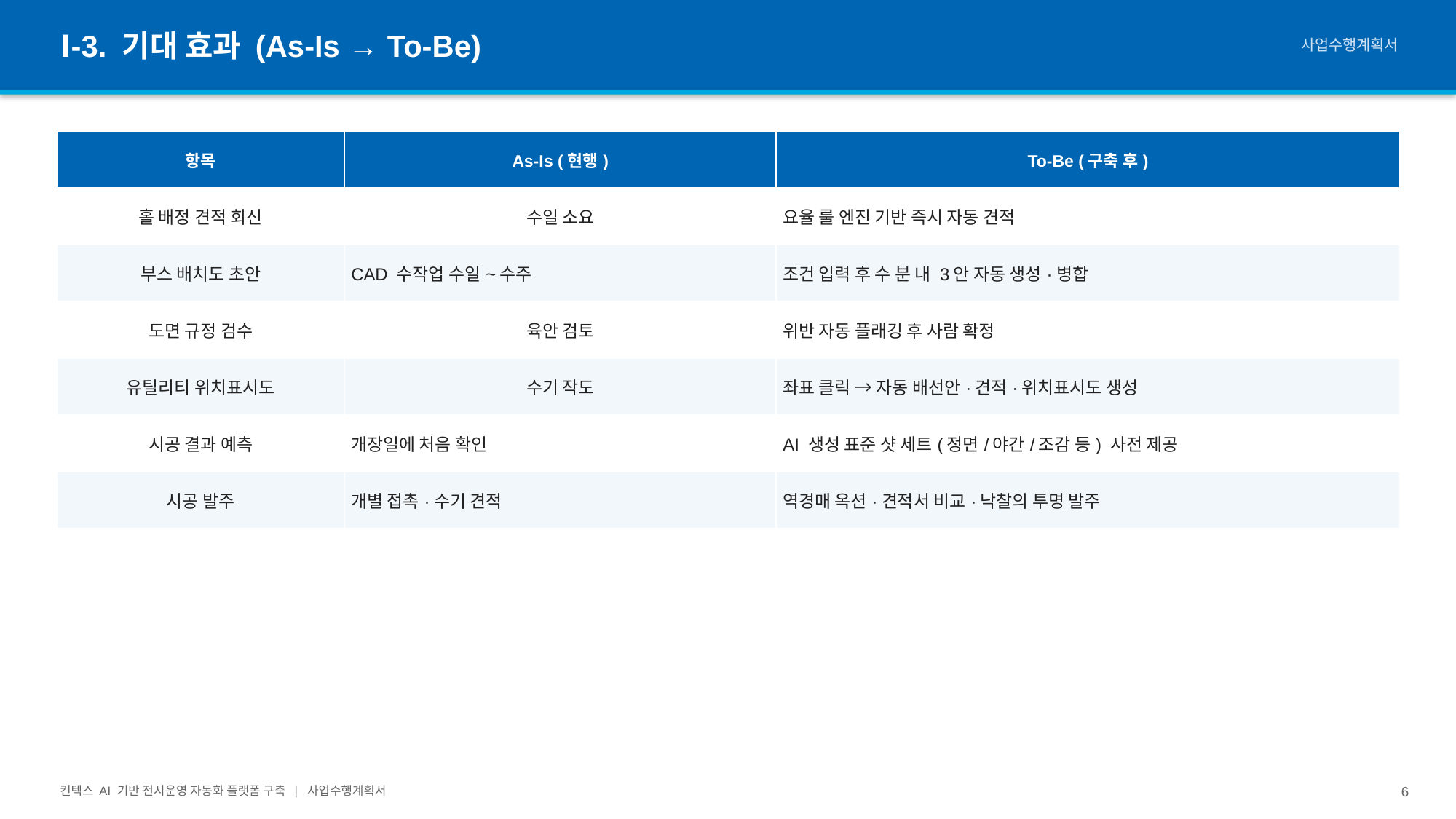

Ⅰ-3. 기대 효과 (As-Is → To-Be)
사업수행계획서

| 항목 | As-Is (현행) | To-Be (구축 후) |
| --- | --- | --- |
| 홀 배정 견적 회신 | 수일 소요 | 요율 룰 엔진 기반 즉시 자동 견적 |
| 부스 배치도 초안 | CAD 수작업 수일~수주 | 조건 입력 후 수 분 내 3안 자동 생성·병합 |
| 도면 규정 검수 | 육안 검토 | 위반 자동 플래깅 후 사람 확정 |
| 유틸리티 위치표시도 | 수기 작도 | 좌표 클릭 → 자동 배선안·견적·위치표시도 생성 |
| 시공 결과 예측 | 개장일에 처음 확인 | AI 생성 표준 샷 세트(정면/야간/조감 등) 사전 제공 |
| 시공 발주 | 개별 접촉·수기 견적 | 역경매 옥션·견적서 비교·낙찰의 투명 발주 |
킨텍스 AI 기반 전시운영 자동화 플랫폼 구축  |  사업수행계획서
6